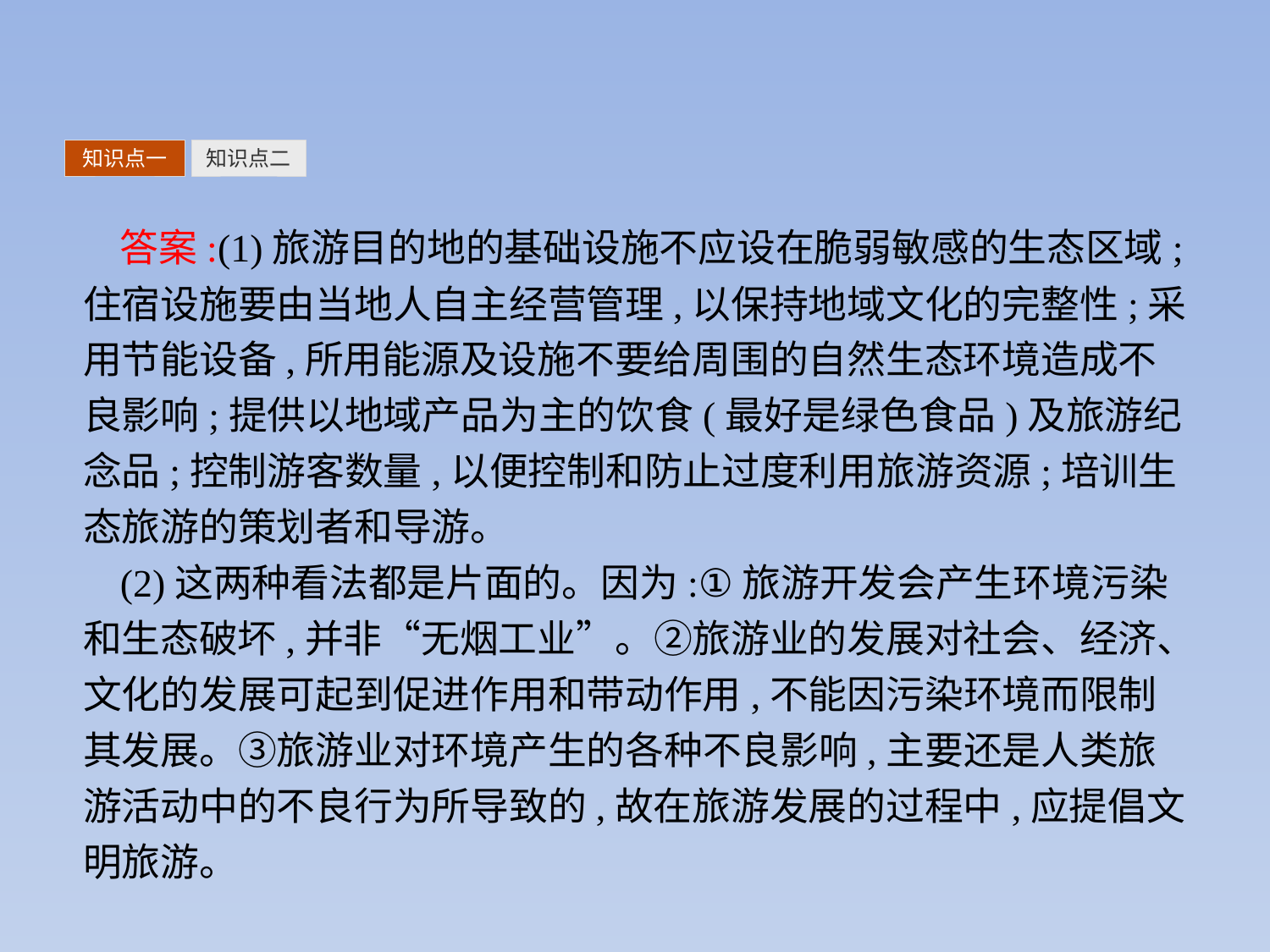

知识点一
知识点二
答案:(1)旅游目的地的基础设施不应设在脆弱敏感的生态区域;住宿设施要由当地人自主经营管理,以保持地域文化的完整性;采用节能设备,所用能源及设施不要给周围的自然生态环境造成不良影响;提供以地域产品为主的饮食(最好是绿色食品)及旅游纪念品;控制游客数量,以便控制和防止过度利用旅游资源;培训生态旅游的策划者和导游。
(2)这两种看法都是片面的。因为:①旅游开发会产生环境污染和生态破坏,并非“无烟工业”。②旅游业的发展对社会、经济、文化的发展可起到促进作用和带动作用,不能因污染环境而限制其发展。③旅游业对环境产生的各种不良影响,主要还是人类旅游活动中的不良行为所导致的,故在旅游发展的过程中,应提倡文明旅游。